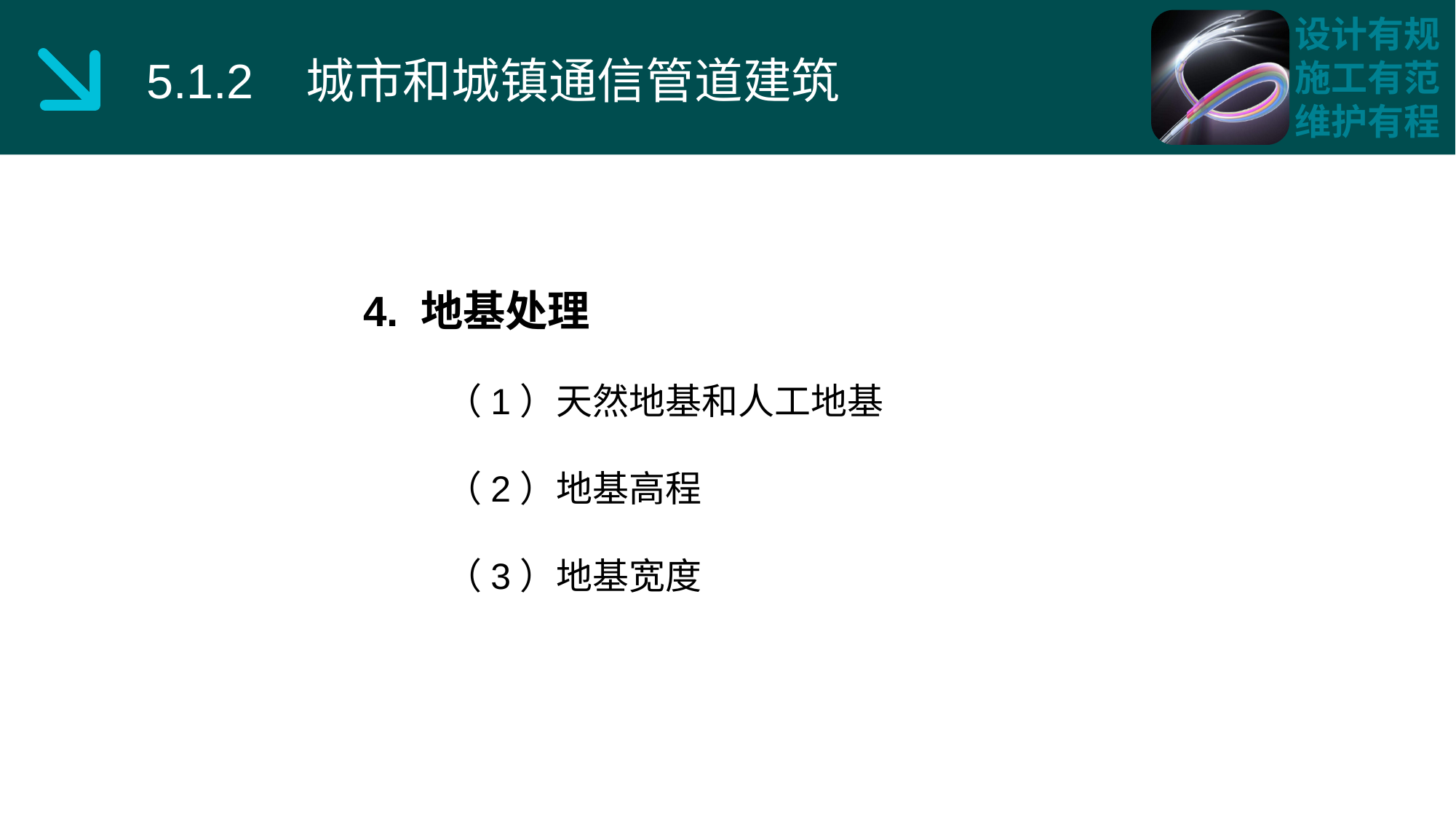

5.1.2   城市和城镇通信管道建筑

4. 地基处理

         （1）天然地基和人工地基

         （2）地基高程

         （3）地基宽度